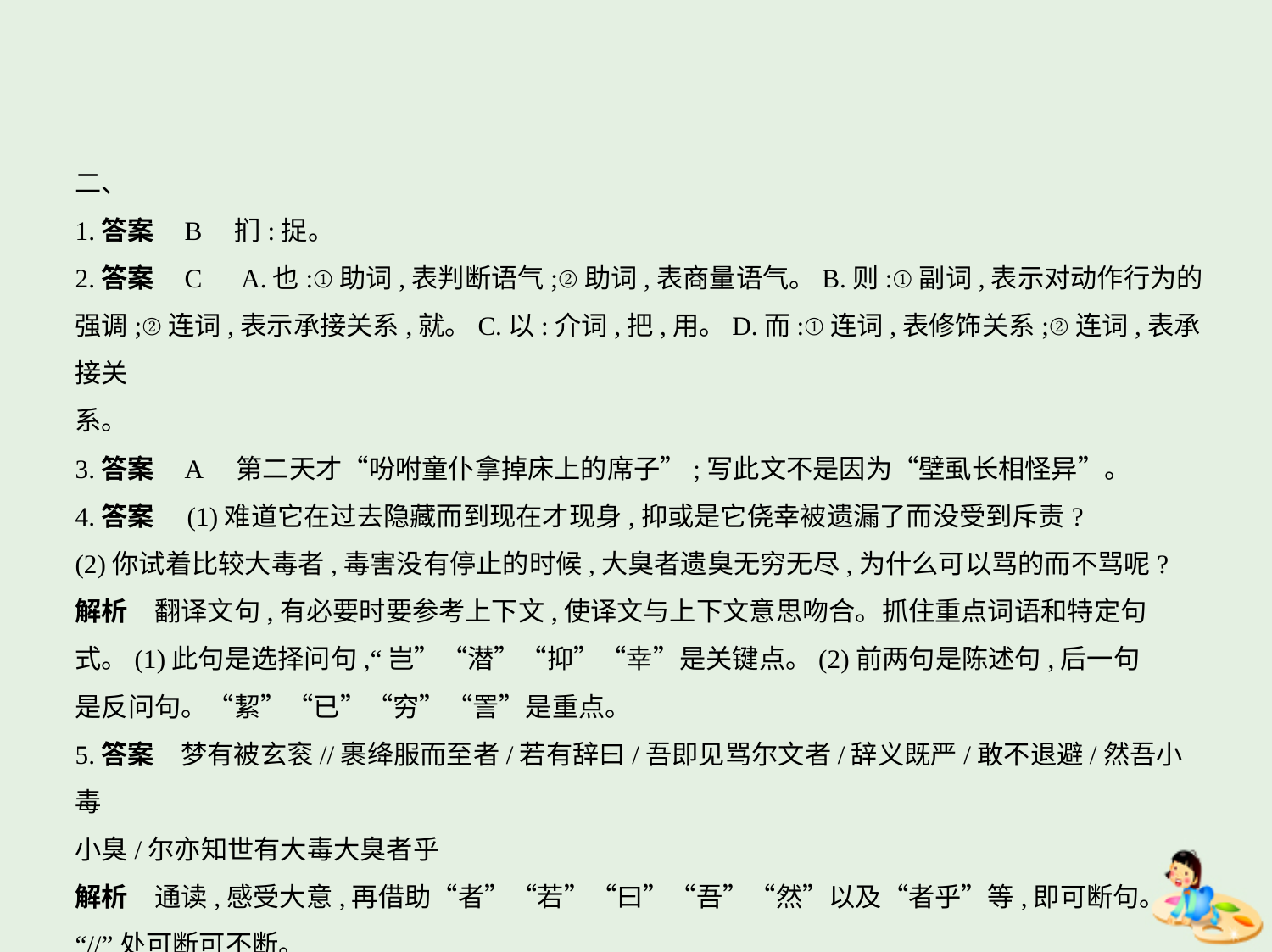

二、
1.答案    B　扪:捉。
2.答案    C　A.也:①助词,表判断语气;②助词,表商量语气。B.则:①副词,表示对动作行为的
强调;②连词,表示承接关系,就。C.以:介词,把,用。D.而:①连词,表修饰关系;②连词,表承接关
系。
3.答案    A　第二天才“吩咐童仆拿掉床上的席子”;写此文不是因为“壁虱长相怪异”。
4.答案　(1)难道它在过去隐藏而到现在才现身,抑或是它侥幸被遗漏了而没受到斥责?
(2)你试着比较大毒者,毒害没有停止的时候,大臭者遗臭无穷无尽,为什么可以骂的而不骂呢?
解析　翻译文句,有必要时要参考上下文,使译文与上下文意思吻合。抓住重点词语和特定句
式。(1)此句是选择问句,“岂”“潜”“抑”“幸”是关键点。(2)前两句是陈述句,后一句
是反问句。“絜”“已”“穷”“詈”是重点。
5.答案　梦有被玄衮//裹绛服而至者/若有辞曰/吾即见骂尔文者/辞义既严/敢不退避/然吾小毒
小臭/尔亦知世有大毒大臭者乎
解析　通读,感受大意,再借助“者”“若”“曰”“吾”“然”以及“者乎”等,即可断句。
“//”处可断可不断。